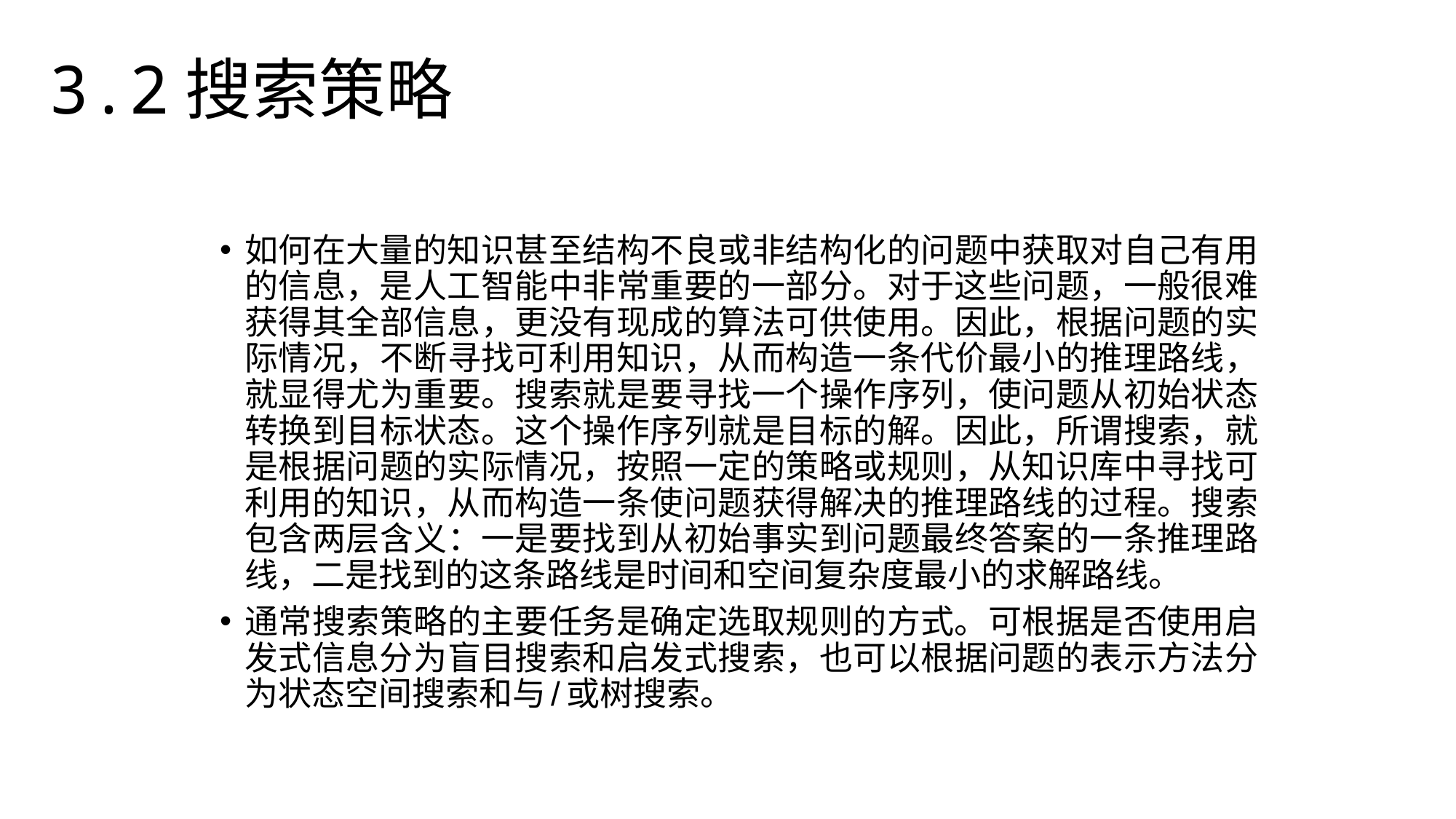

3.2搜索策略
如何在大量的知识甚至结构不良或非结构化的问题中获取对自己有用的信息，是人工智能中非常重要的一部分。对于这些问题，一般很难获得其全部信息，更没有现成的算法可供使用。因此，根据问题的实际情况，不断寻找可利用知识，从而构造一条代价最小的推理路线，就显得尤为重要。搜索就是要寻找一个操作序列，使问题从初始状态转换到目标状态。这个操作序列就是目标的解。因此，所谓搜索，就是根据问题的实际情况，按照一定的策略或规则，从知识库中寻找可利用的知识，从而构造一条使问题获得解决的推理路线的过程。搜索包含两层含义：一是要找到从初始事实到问题最终答案的一条推理路线，二是找到的这条路线是时间和空间复杂度最小的求解路线。
通常搜索策略的主要任务是确定选取规则的方式。可根据是否使用启发式信息分为盲目搜索和启发式搜索，也可以根据问题的表示方法分为状态空间搜索和与/或树搜索。